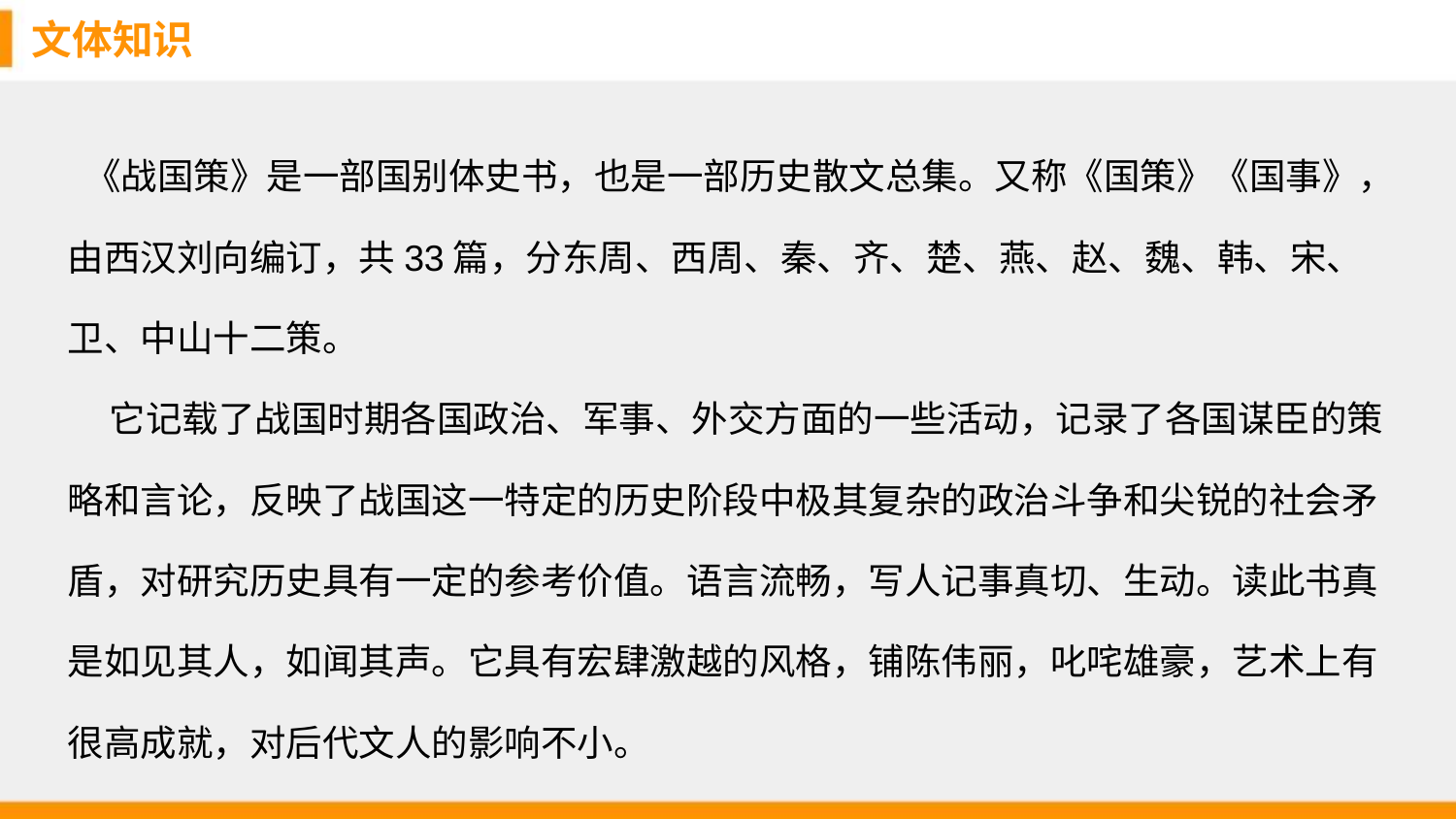

# 文体知识
 《战国策》是一部国别体史书，也是一部历史散文总集。又称《国策》《国事》，由西汉刘向编订，共33篇，分东周、西周、秦、齐、楚、燕、赵、魏、韩、宋、卫、中山十二策。
    它记载了战国时期各国政治、军事、外交方面的一些活动，记录了各国谋臣的策略和言论，反映了战国这一特定的历史阶段中极其复杂的政治斗争和尖锐的社会矛盾，对研究历史具有一定的参考价值。语言流畅，写人记事真切、生动。读此书真是如见其人，如闻其声。它具有宏肆激越的风格，铺陈伟丽，叱咤雄豪，艺术上有很高成就，对后代文人的影响不小。